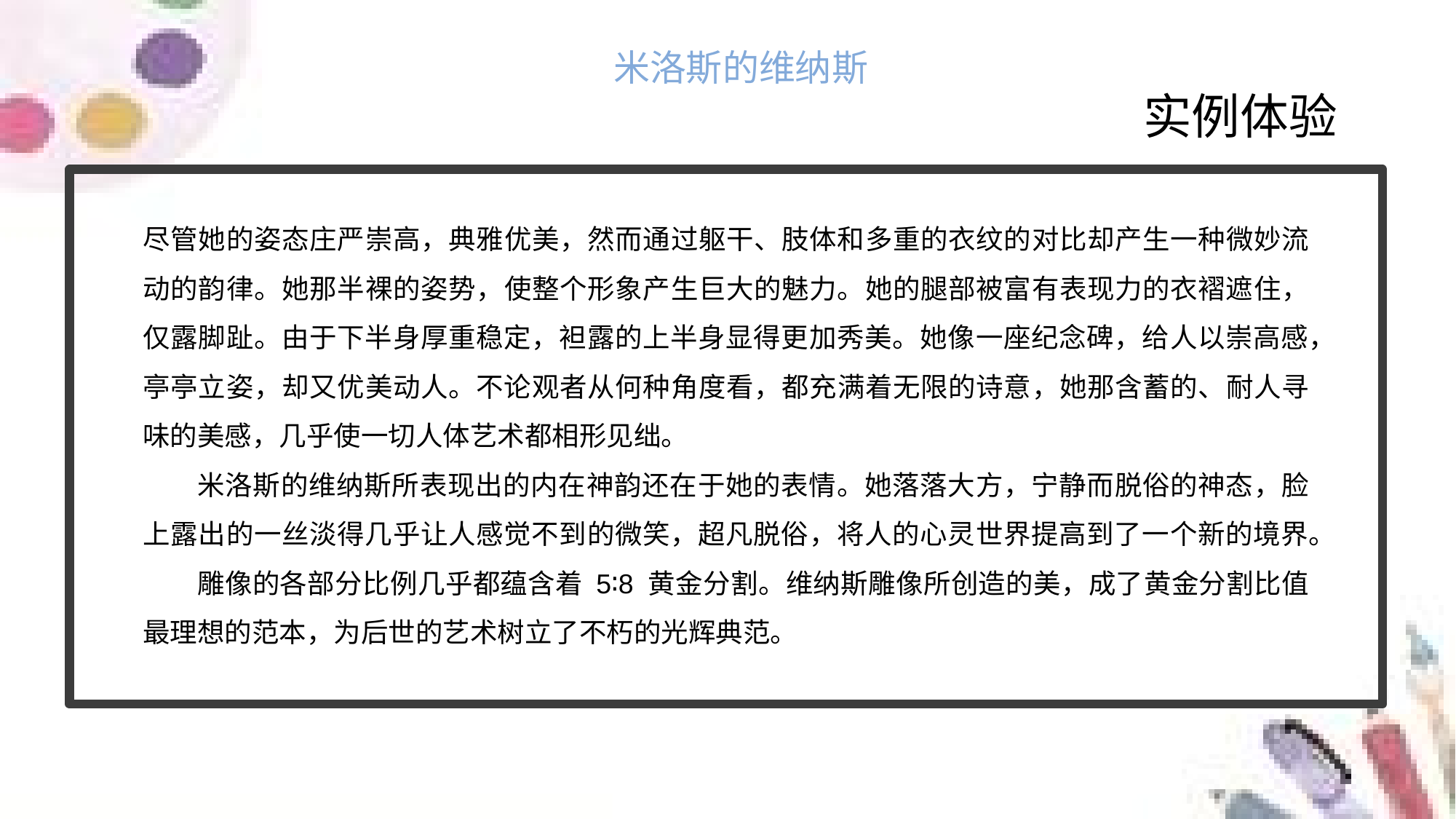

米洛斯的维纳斯
实例体验

尽管她的姿态庄严崇高，典雅优美，然而通过躯干、肢体和多重的衣纹的对比却产生一种微妙流动的韵律。她那半裸的姿势，使整个形象产生巨大的魅力。她的腿部被富有表现力的衣褶遮住，仅露脚趾。由于下半身厚重稳定，袒露的上半身显得更加秀美。她像一座纪念碑，给人以崇高感，亭亭立姿，却又优美动人。不论观者从何种角度看，都充满着无限的诗意，她那含蓄的、耐人寻味的美感，几乎使一切人体艺术都相形见绌。
米洛斯的维纳斯所表现出的内在神韵还在于她的表情。她落落大方，宁静而脱俗的神态，脸上露出的一丝淡得几乎让人感觉不到的微笑，超凡脱俗，将人的心灵世界提高到了一个新的境界。
雕像的各部分比例几乎都蕴含着 5∶8 黄金分割。维纳斯雕像所创造的美，成了黄金分割比值最理想的范本，为后世的艺术树立了不朽的光辉典范。